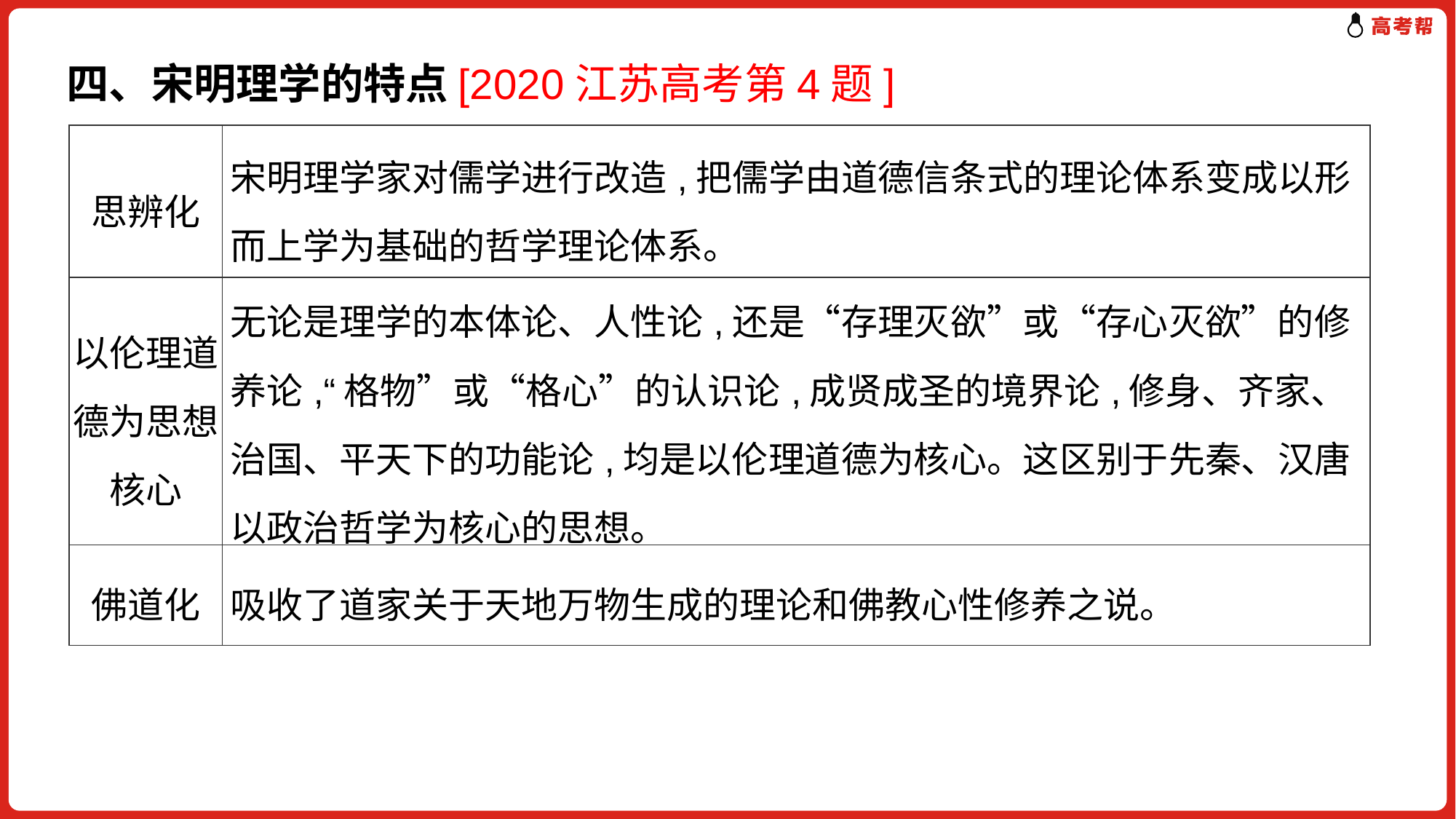

四、宋明理学的特点[2020江苏高考第4题]
| 思辨化 | 宋明理学家对儒学进行改造,把儒学由道德信条式的理论体系变成以形而上学为基础的哲学理论体系。 |
| --- | --- |
| 以伦理道德为思想核心 | 无论是理学的本体论、人性论,还是“存理灭欲”或“存心灭欲”的修养论,“格物”或“格心”的认识论,成贤成圣的境界论,修身、齐家、治国、平天下的功能论,均是以伦理道德为核心。这区别于先秦、汉唐以政治哲学为核心的思想。 |
| 佛道化 | 吸收了道家关于天地万物生成的理论和佛教心性修养之说。 |